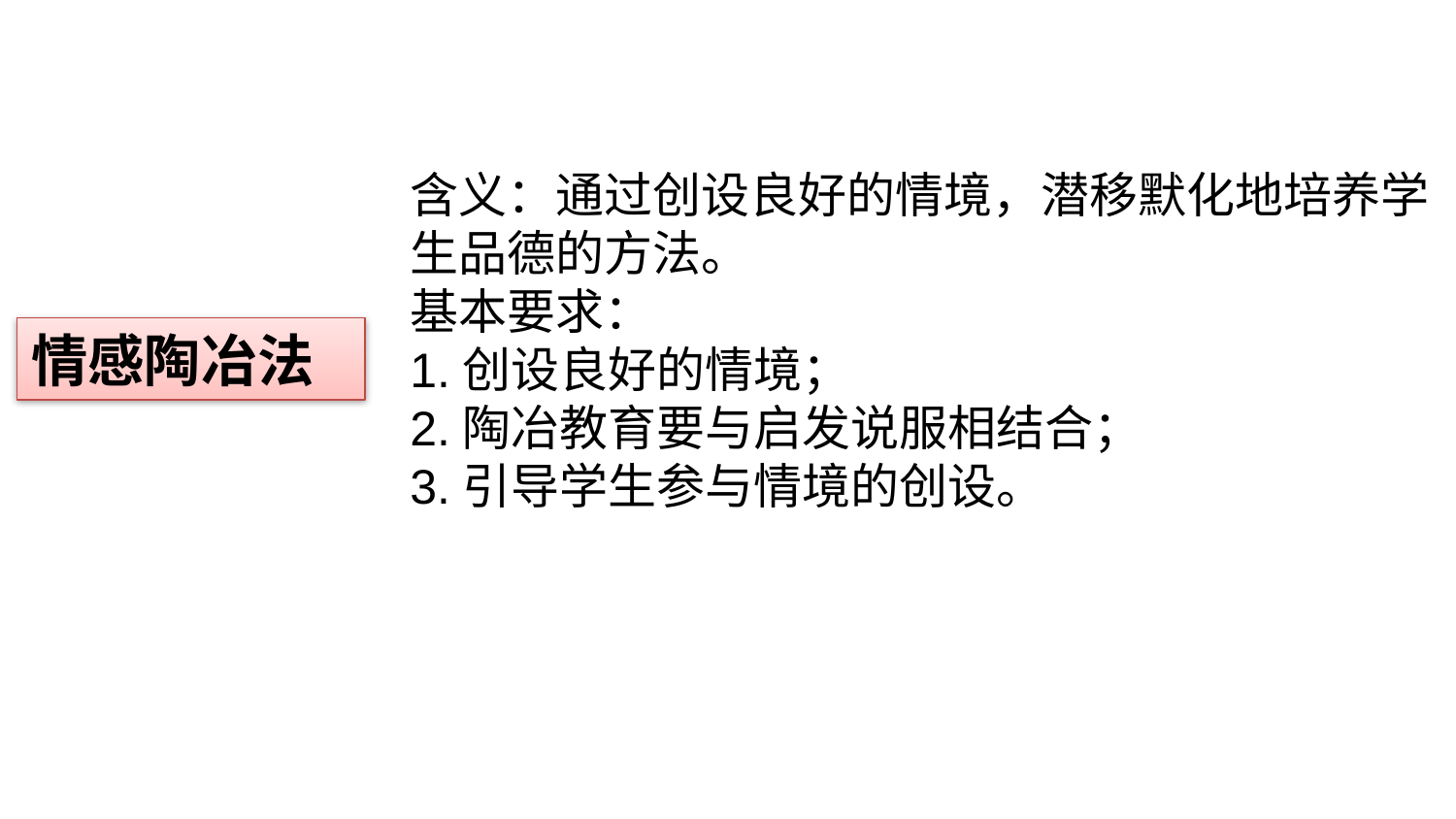

含义：通过创设良好的情境，潜移默化地培养学生品德的方法。
基本要求：
1.创设良好的情境；
2.陶冶教育要与启发说服相结合；
3.引导学生参与情境的创设。
情感陶冶法